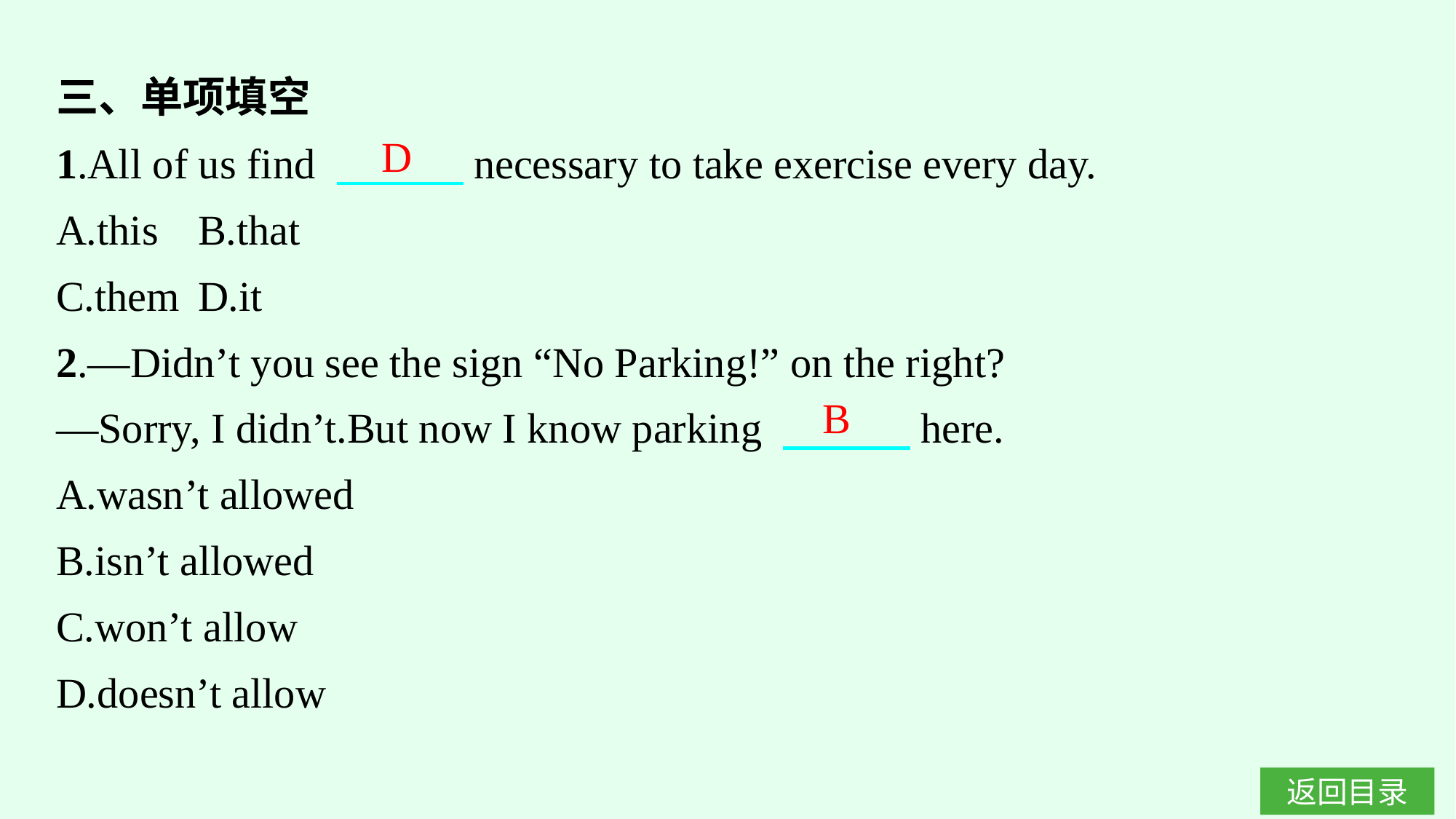

三、单项填空
1.All of us find 　　　necessary to take exercise every day.
A.this	B.that
C.them	D.it
2.—Didn’t you see the sign “No Parking!” on the right?
—Sorry, I didn’t.But now I know parking 　　　here.
A.wasn’t allowed
B.isn’t allowed
C.won’t allow
D.doesn’t allow
D
B